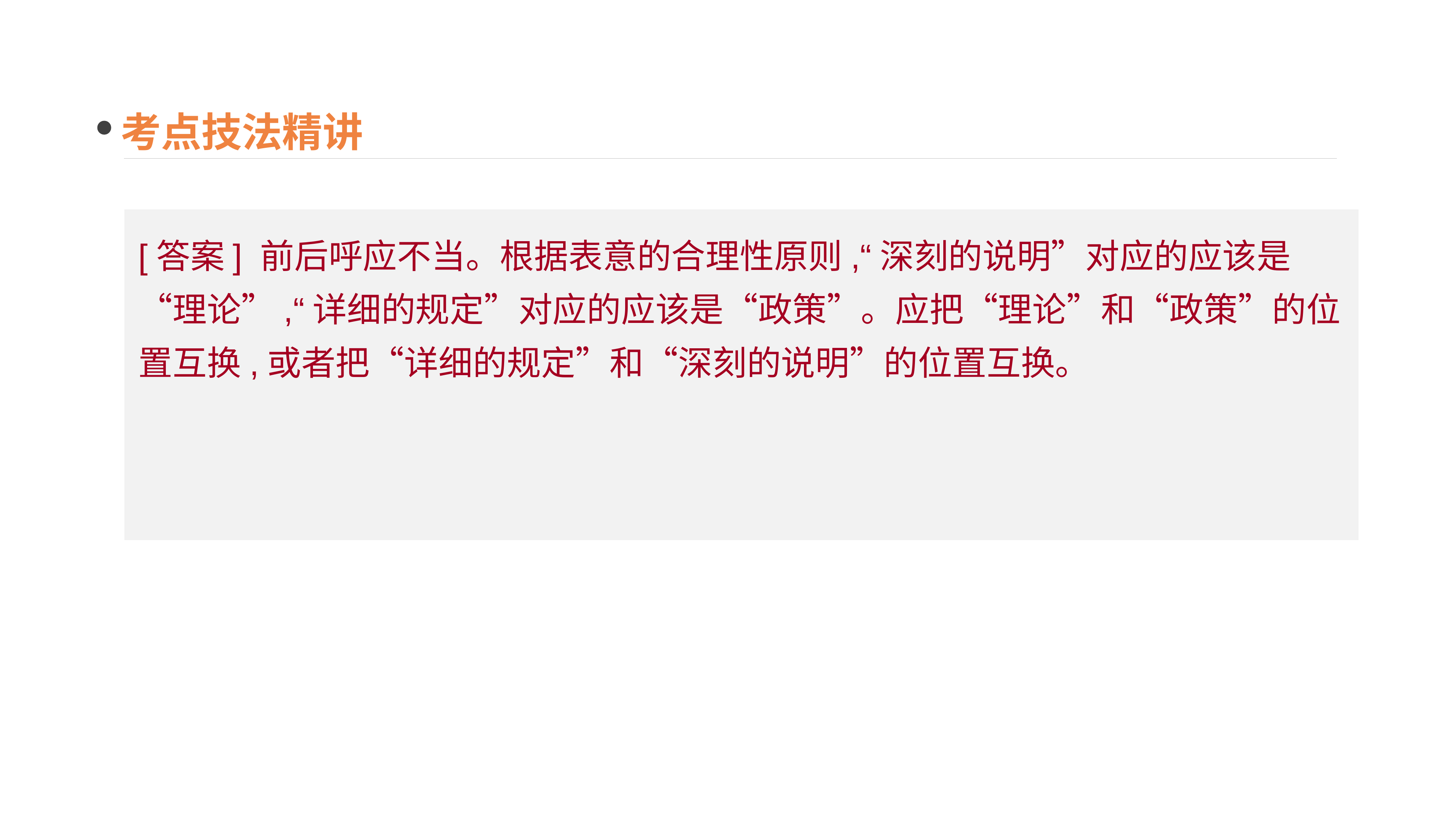

考点技法精讲

[答案] 前后呼应不当。根据表意的合理性原则,“深刻的说明”对应的应该是“理论”,“详细的规定”对应的应该是“政策”。应把“理论”和“政策”的位置互换,或者把“详细的规定”和“深刻的说明”的位置互换。